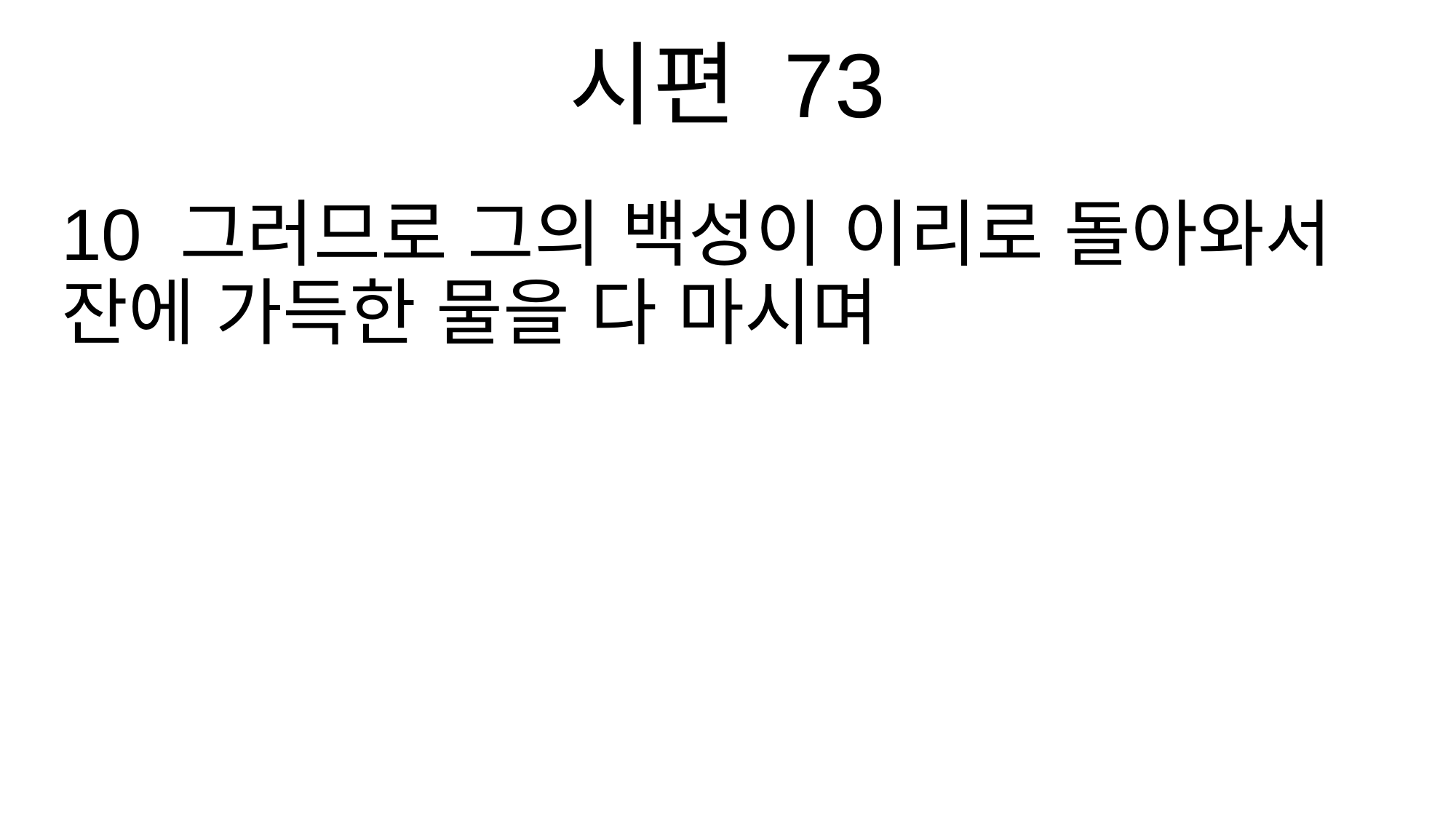

시편 73
10 그러므로 그의 백성이 이리로 돌아와서 잔에 가득한 물을 다 마시며